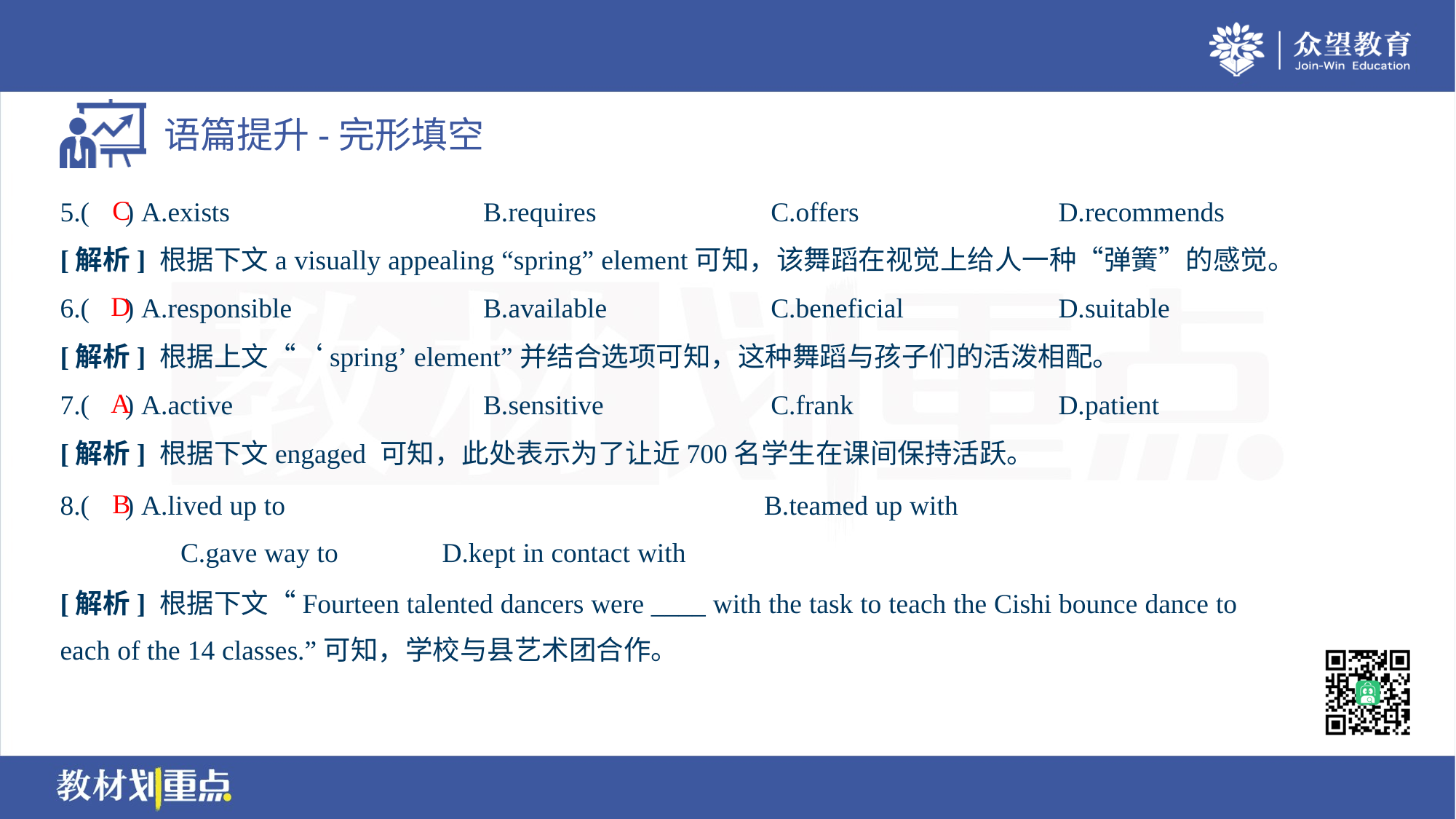

C
5.(     ) A.exists	B.requires	C.offers	D.recommends
[解析] 根据下文a visually appealing “spring” element可知，该舞蹈在视觉上给人一种“弹簧”的感觉。
D
6.(     ) A.responsible	B.available	C.beneficial	D.suitable
[解析] 根据上文“‘spring’ element”并结合选项可知，这种舞蹈与孩子们的活泼相配。
A
7.(     ) A.active	B.sensitive	C.frank	D.patient
[解析] 根据下文engaged 可知，此处表示为了让近700名学生在课间保持活跃。
8.(     ) A.lived up to	B.teamed up with
C.gave way to	D.kept in contact with
B
[解析] 根据下文“Fourteen talented dancers were ____ with the task to teach the Cishi bounce dance to
each of the 14 classes.”可知，学校与县艺术团合作。